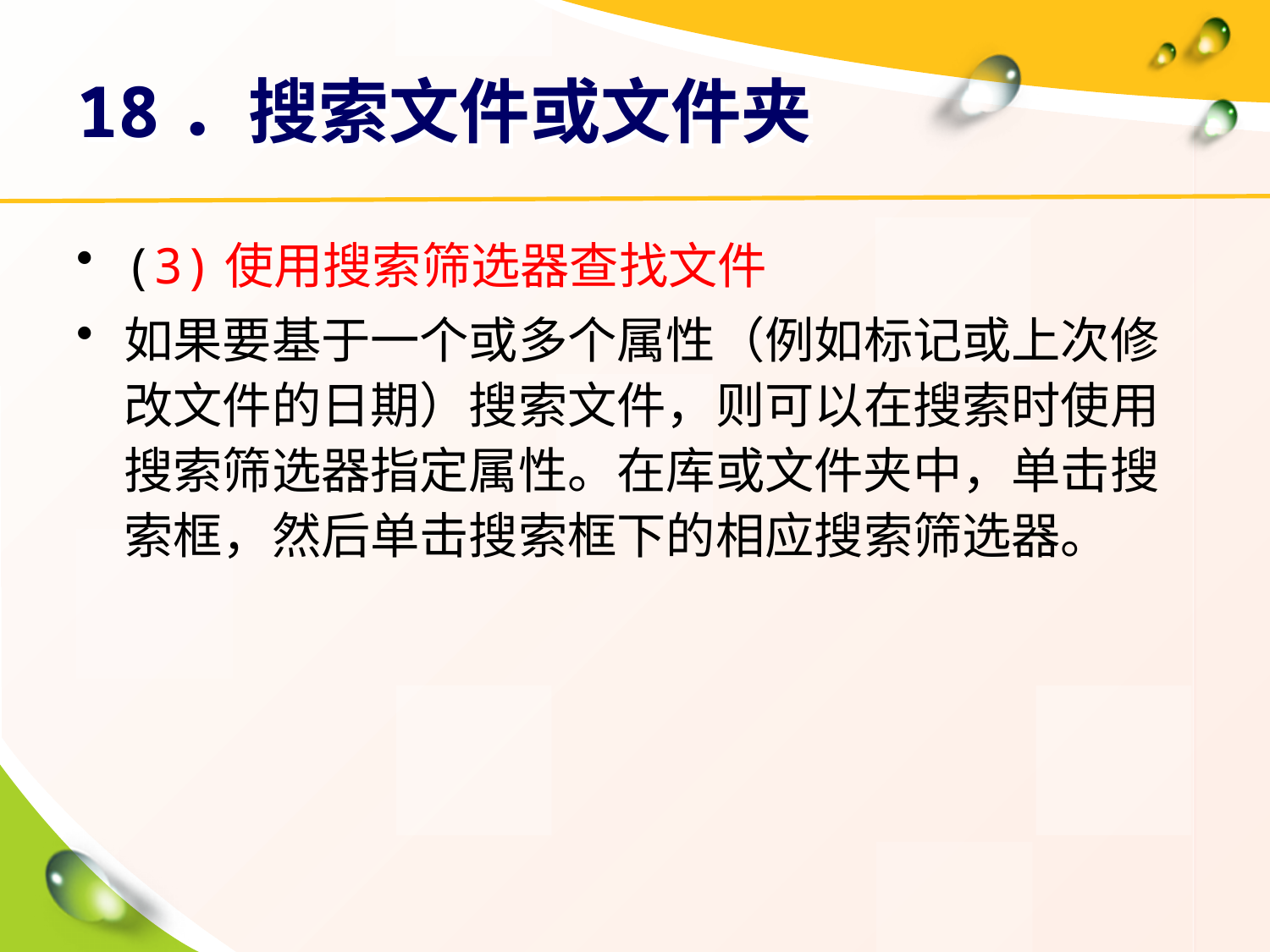

# 18．搜索文件或文件夹
(3)使用搜索筛选器查找文件
如果要基于一个或多个属性（例如标记或上次修改文件的日期）搜索文件，则可以在搜索时使用搜索筛选器指定属性。在库或文件夹中，单击搜索框，然后单击搜索框下的相应搜索筛选器。